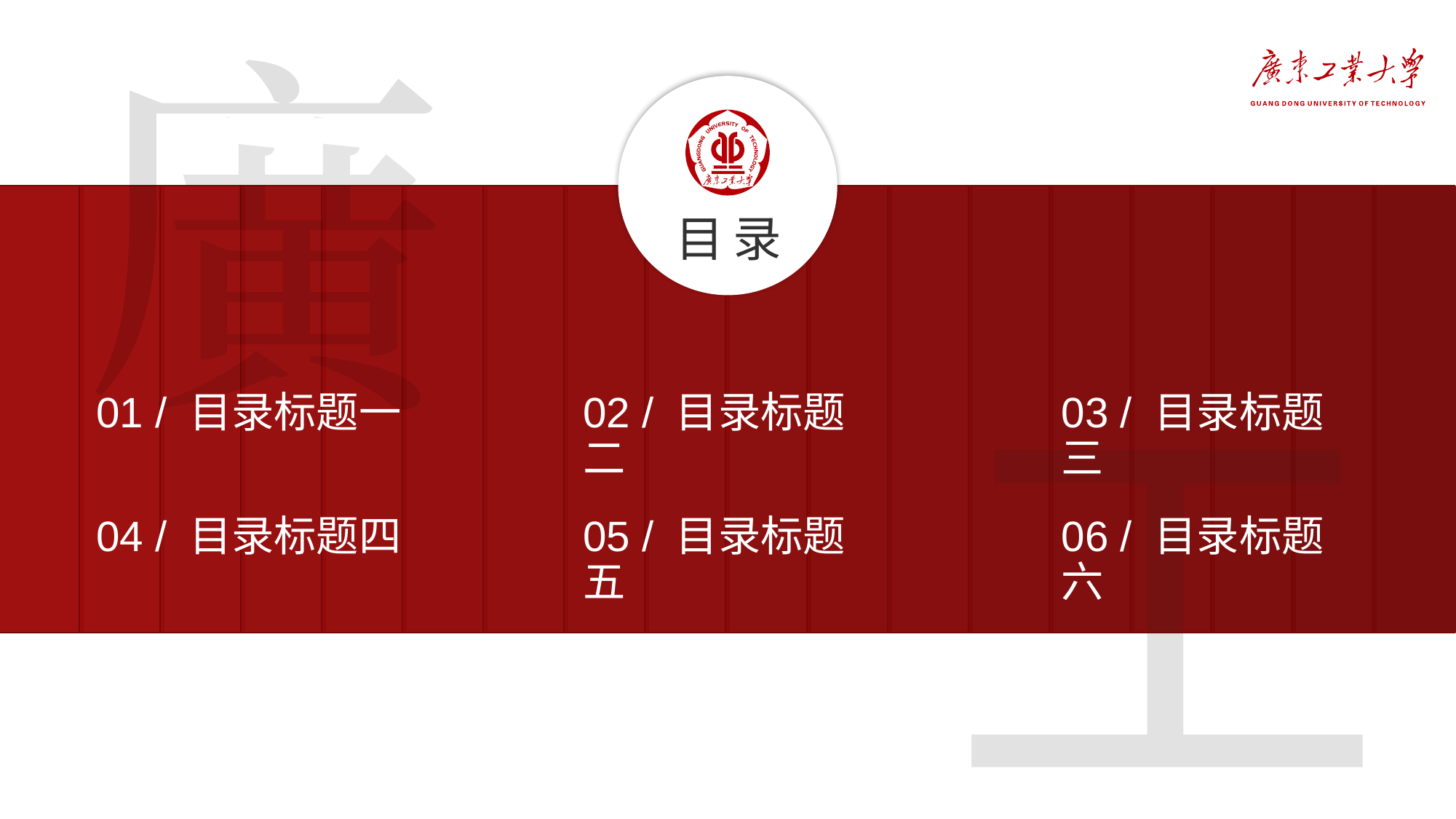

目录
01 / 目录标题一
02 / 目录标题二
03 / 目录标题三
04 / 目录标题四
05 / 目录标题五
06 / 目录标题六